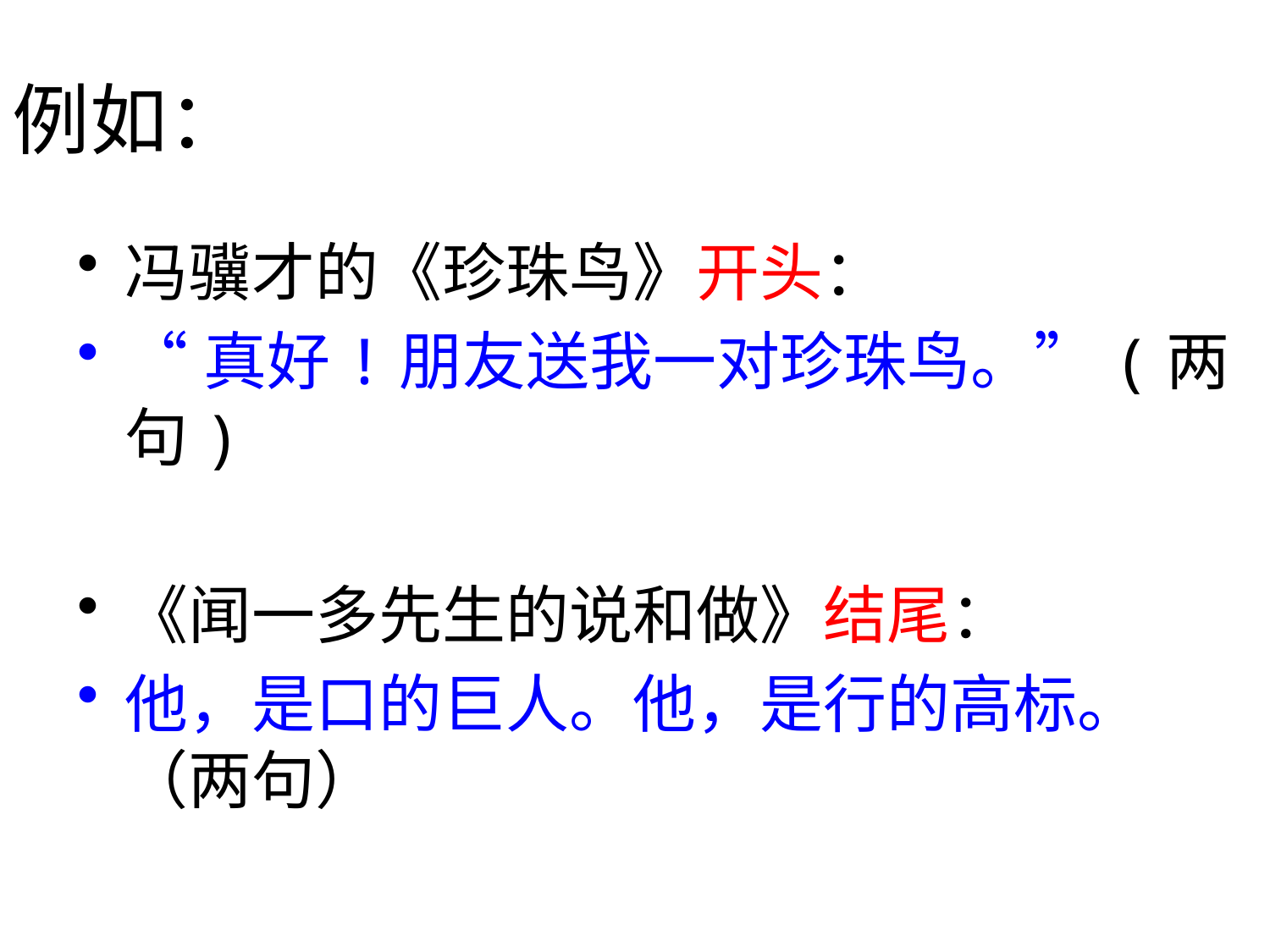

例如：
冯骥才的《珍珠鸟》开头：
“真好!朋友送我一对珍珠鸟。”(两句)

《闻一多先生的说和做》结尾：
他，是口的巨人。他，是行的高标。（两句）